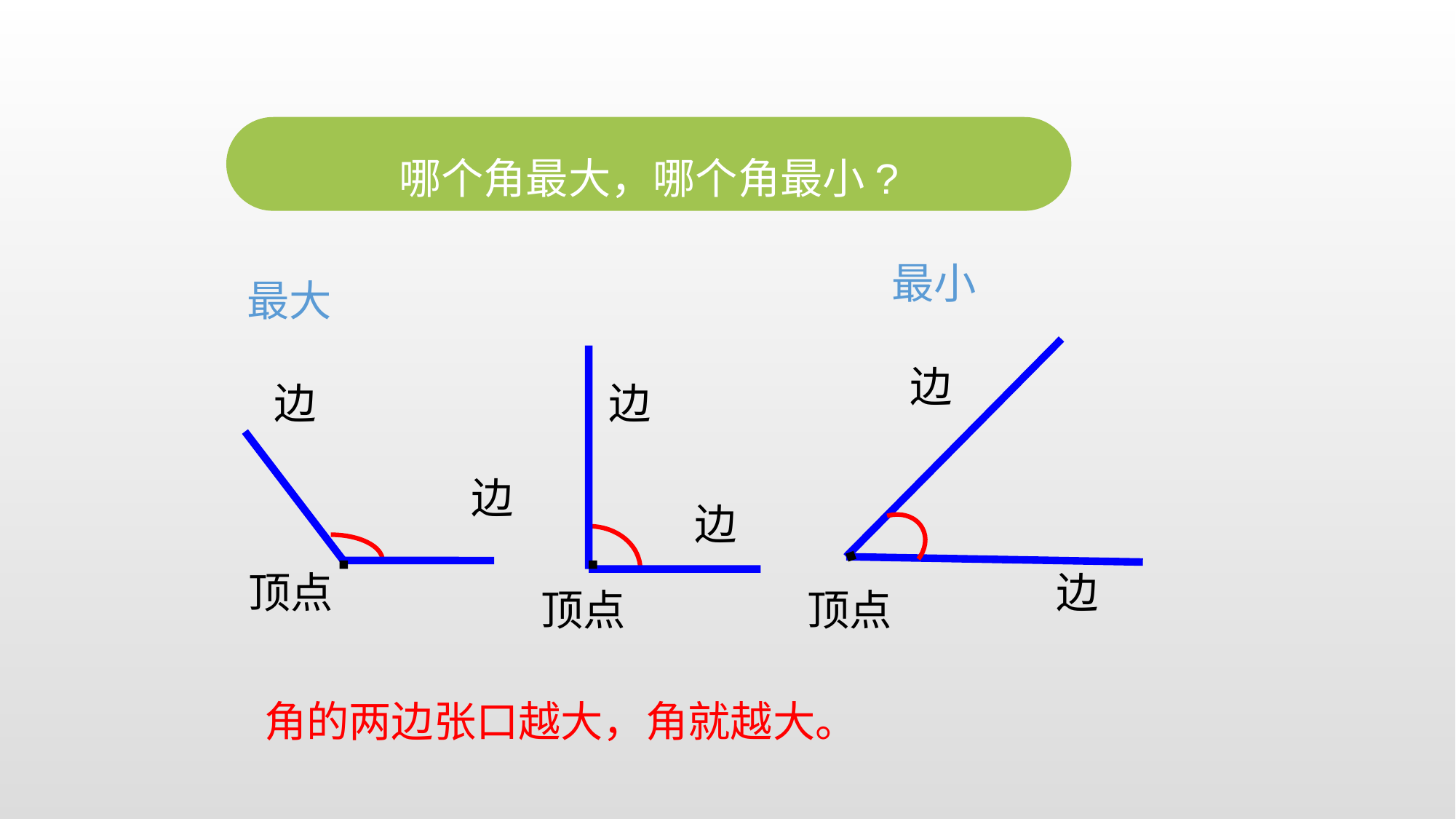

哪个角最大，哪个角最小?
最小
最大

边
边
边

边
边

·
顶点
·
·
边
顶点
顶点
角的两边张口越大，角就越大。